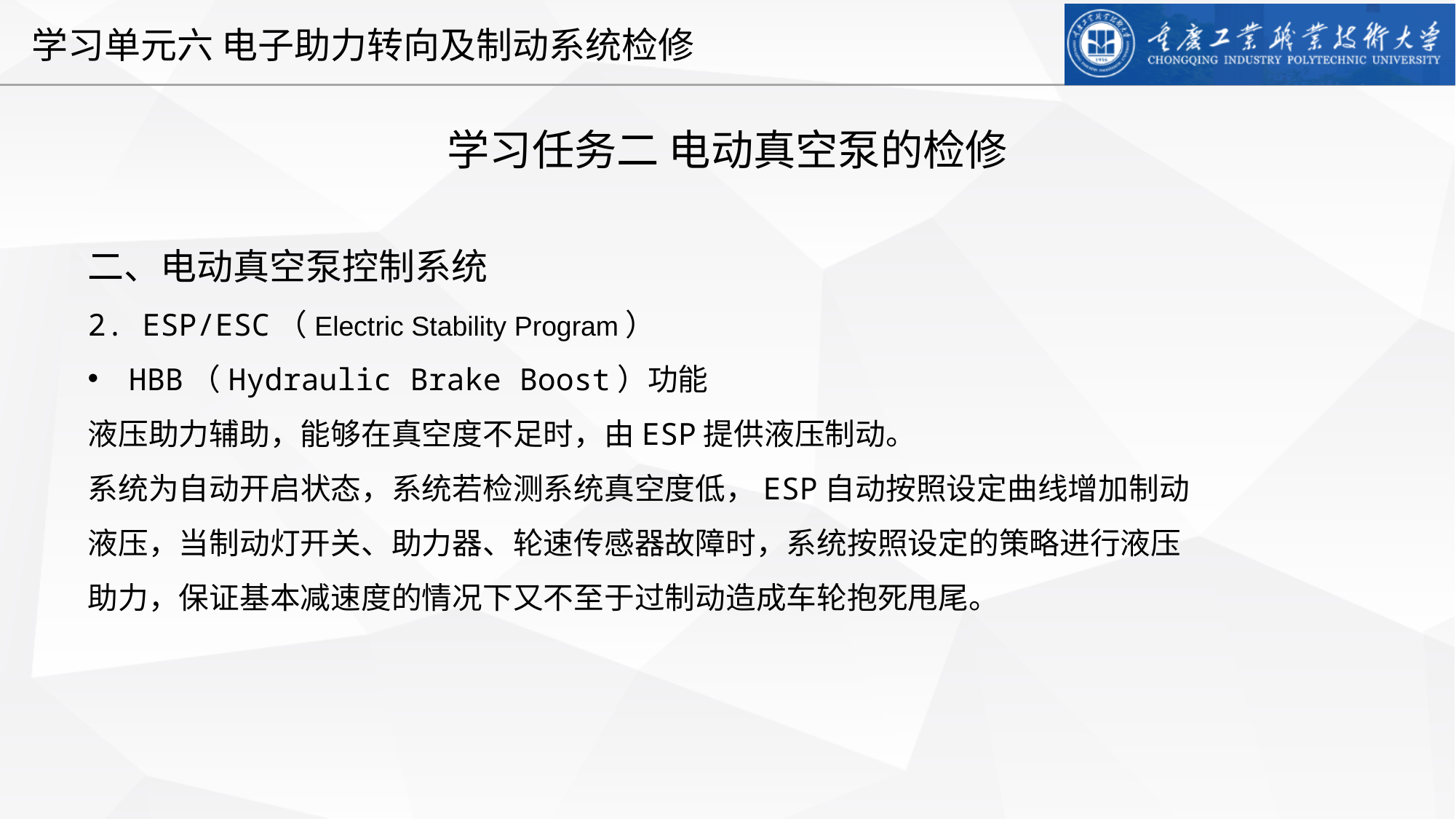

学习任务二 电动真空泵的检修
二、电动真空泵控制系统
2. ESP/ESC（Electric Stability Program）
HBB（Hydraulic Brake Boost）功能
液压助力辅助，能够在真空度不足时，由ESP提供液压制动。
系统为自动开启状态，系统若检测系统真空度低，ESP自动按照设定曲线增加制动液压，当制动灯开关、助力器、轮速传感器故障时，系统按照设定的策略进行液压助力，保证基本减速度的情况下又不至于过制动造成车轮抱死甩尾。